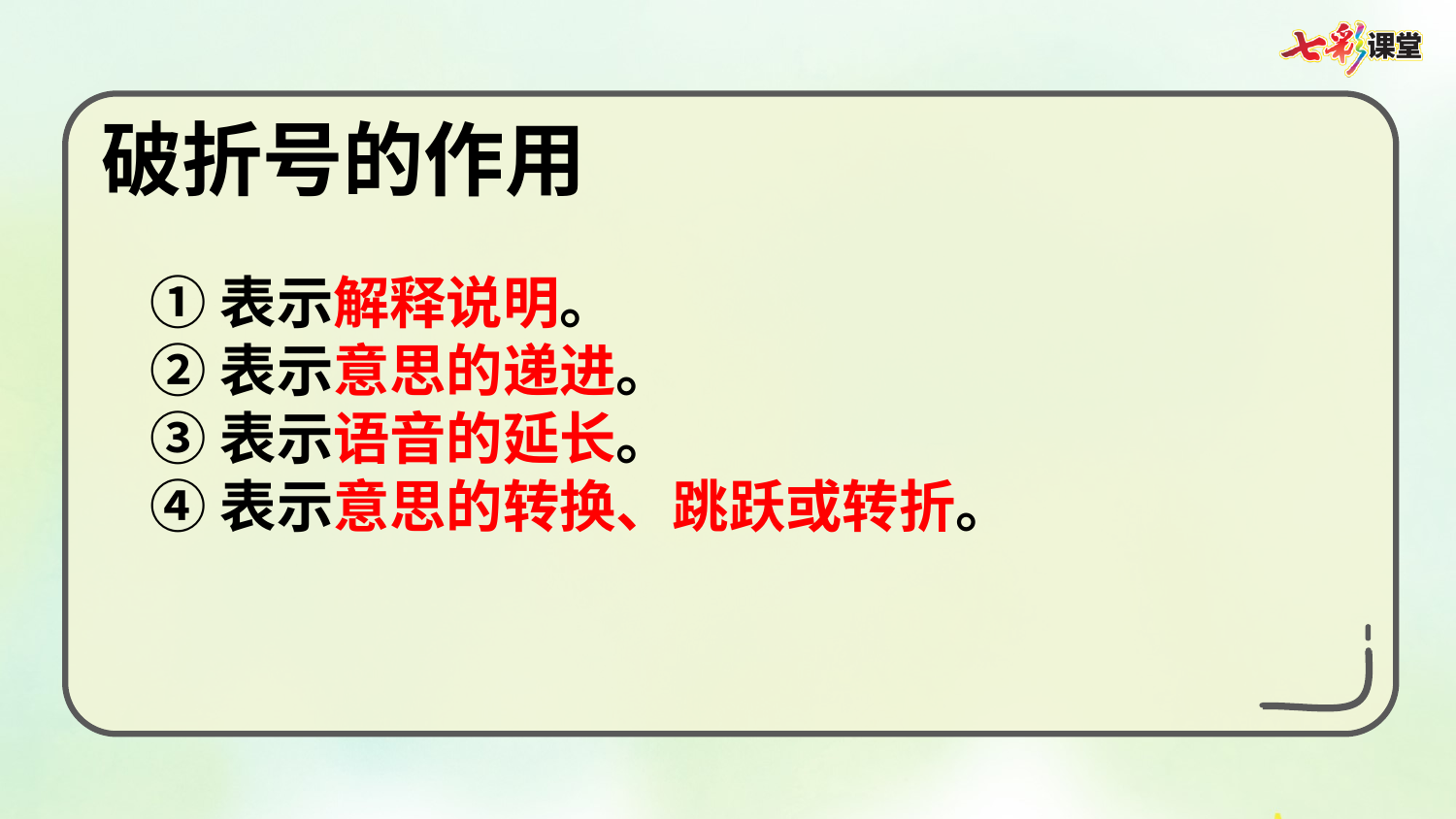

破折号的作用
①表示解释说明。
②表示意思的递进。
③表示语音的延长。
④表示意思的转换、跳跃或转折。